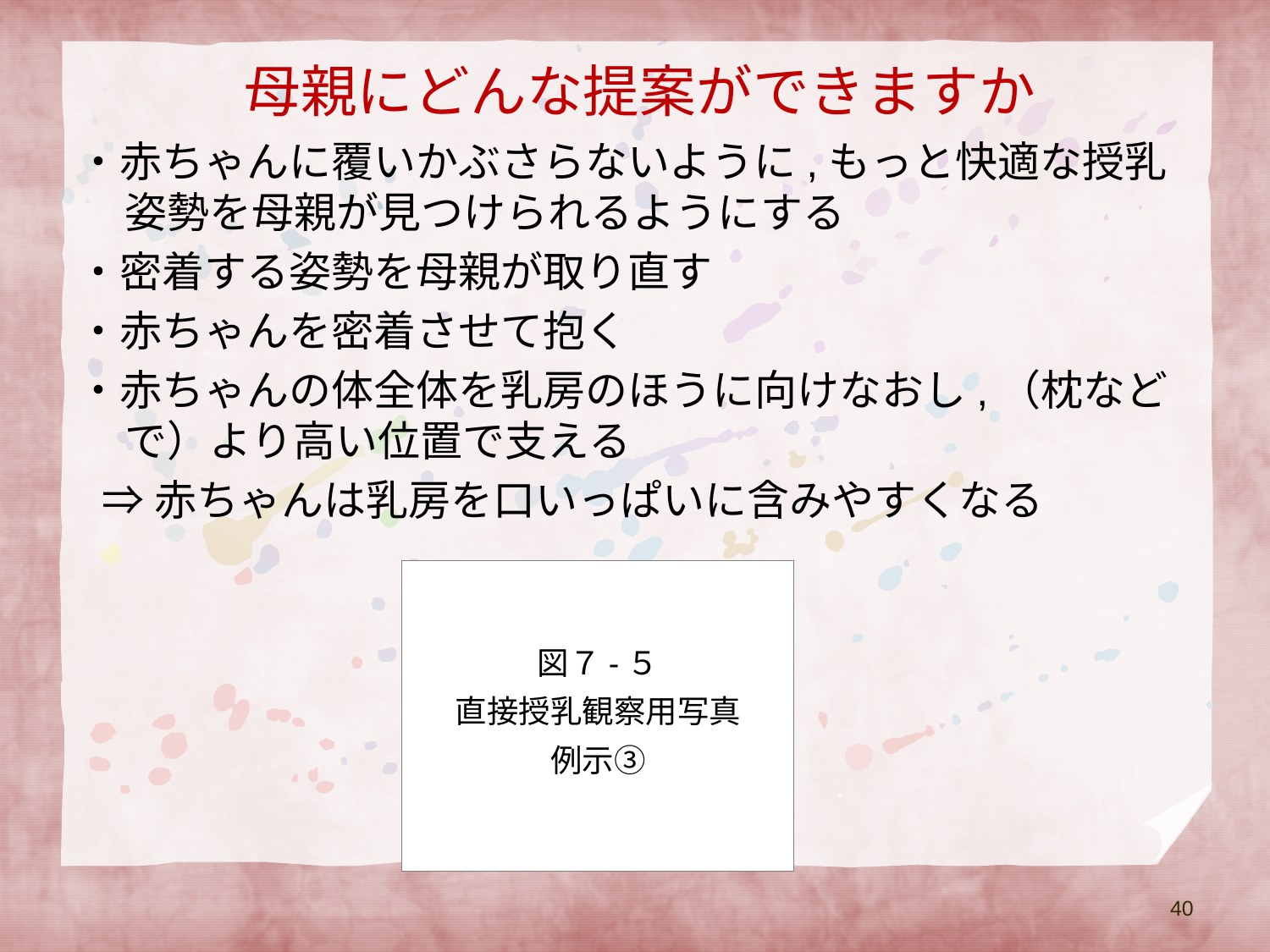

# 母親にどんな提案ができますか
・赤ちゃんに覆いかぶさらないように,もっと快適な授乳姿勢を母親が見つけられるようにする
・密着する姿勢を母親が取り直す
・赤ちゃんを密着させて抱く
・赤ちゃんの体全体を乳房のほうに向けなおし,（枕などで）より高い位置で支える
⇒赤ちゃんは乳房を口いっぱいに含みやすくなる

図７-５
直接授乳観察用写真
例示③

40